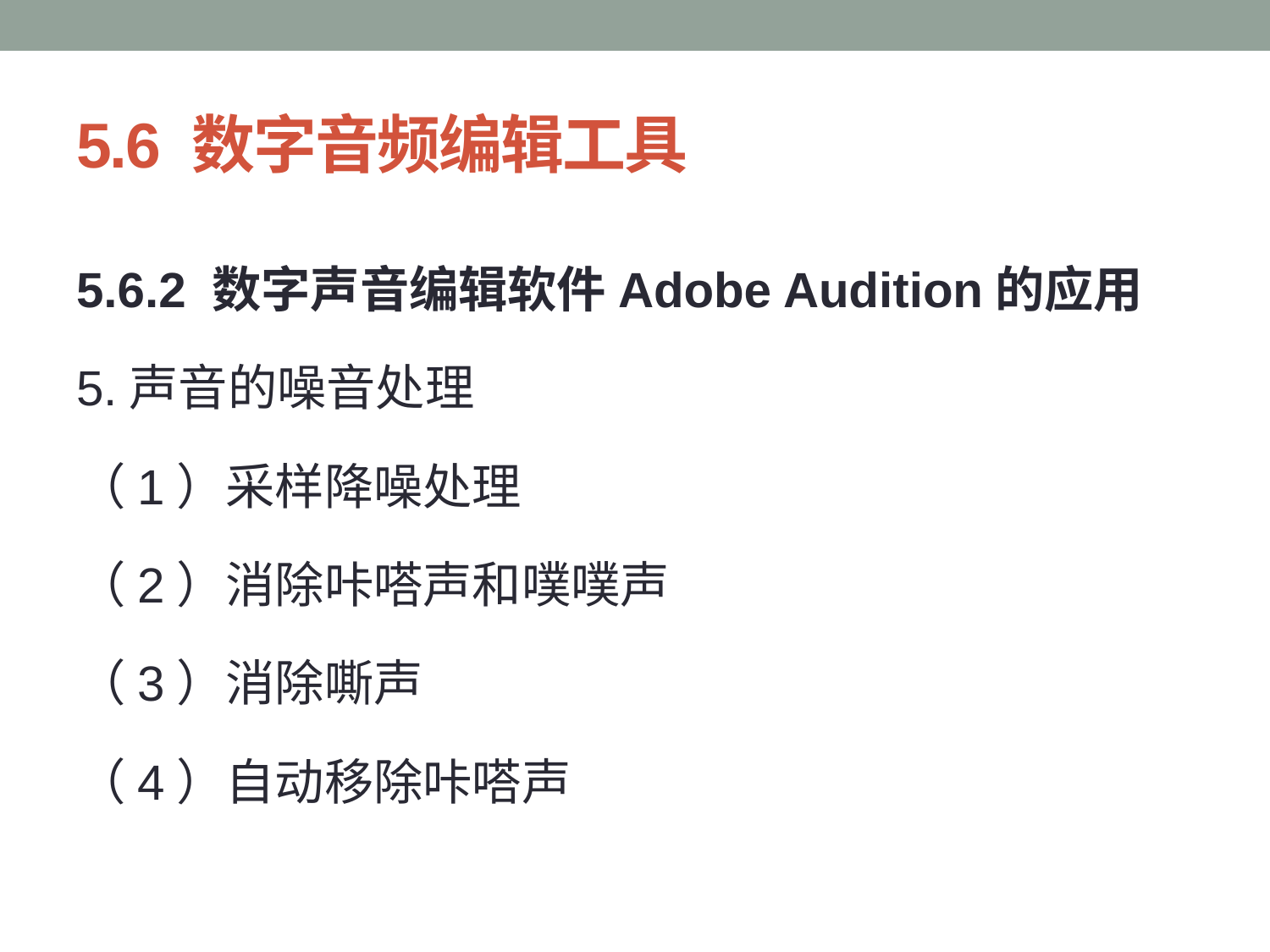

# 5.6 数字音频编辑工具
5.6.2 数字声音编辑软件Adobe Audition的应用
5.声音的噪音处理
（1）采样降噪处理
（2）消除咔嗒声和噗噗声
（3）消除嘶声
（4）自动移除咔嗒声